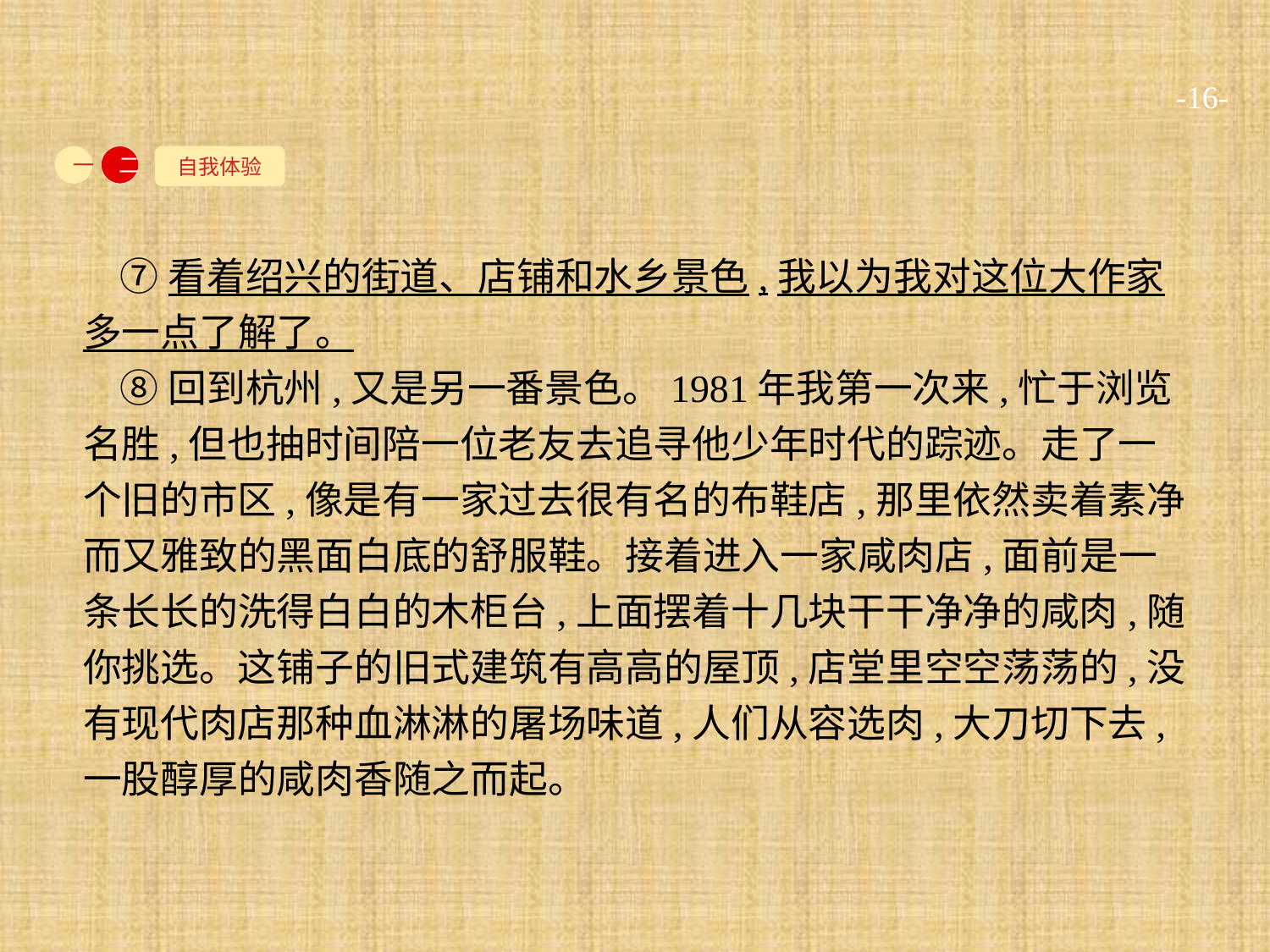

-16-
自我体验
一
二
⑦看着绍兴的街道、店铺和水乡景色,我以为我对这位大作家多一点了解了。
⑧回到杭州,又是另一番景色。1981年我第一次来,忙于浏览名胜,但也抽时间陪一位老友去追寻他少年时代的踪迹。走了一个旧的市区,像是有一家过去很有名的布鞋店,那里依然卖着素净而又雅致的黑面白底的舒服鞋。接着进入一家咸肉店,面前是一条长长的洗得白白的木柜台,上面摆着十几块干干净净的咸肉,随你挑选。这铺子的旧式建筑有高高的屋顶,店堂里空空荡荡的,没有现代肉店那种血淋淋的屠场味道,人们从容选肉,大刀切下去,一股醇厚的咸肉香随之而起。